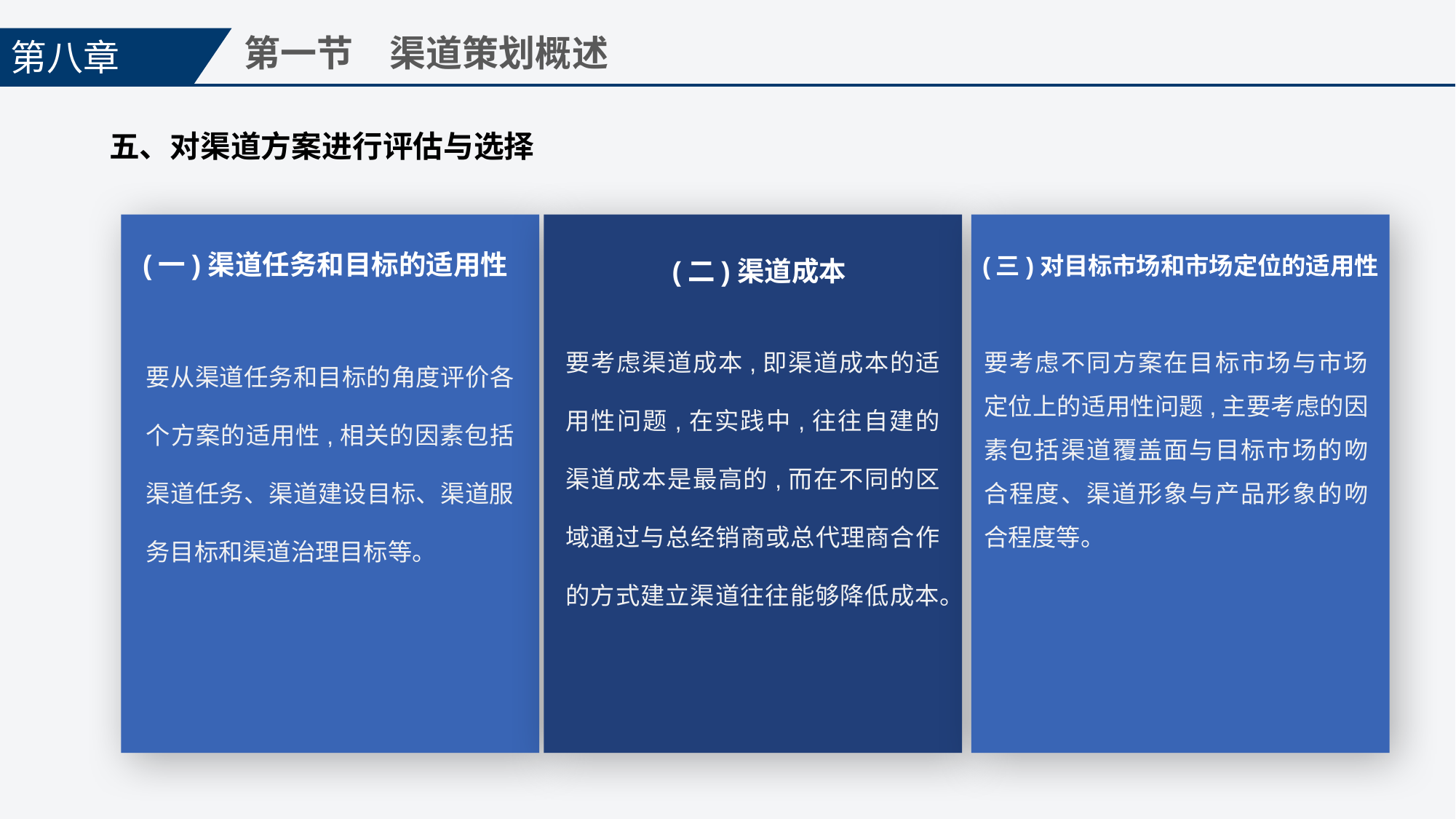

第八章
第一节　渠道策划概述
五、对渠道方案进行评估与选择

(一)渠道任务和目标的适用性
(三)对目标市场和市场定位的适用性
(二)渠道成本
要考虑渠道成本,即渠道成本的适用性问题,在实践中,往往自建的渠道成本是最高的,而在不同的区域通过与总经销商或总代理商合作的方式建立渠道往往能够降低成本。
要从渠道任务和目标的角度评价各个方案的适用性,相关的因素包括渠道任务、渠道建设目标、渠道服务目标和渠道治理目标等。
要考虑不同方案在目标市场与市场定位上的适用性问题,主要考虑的因素包括渠道覆盖面与目标市场的吻合程度、渠道形象与产品形象的吻合程度等。